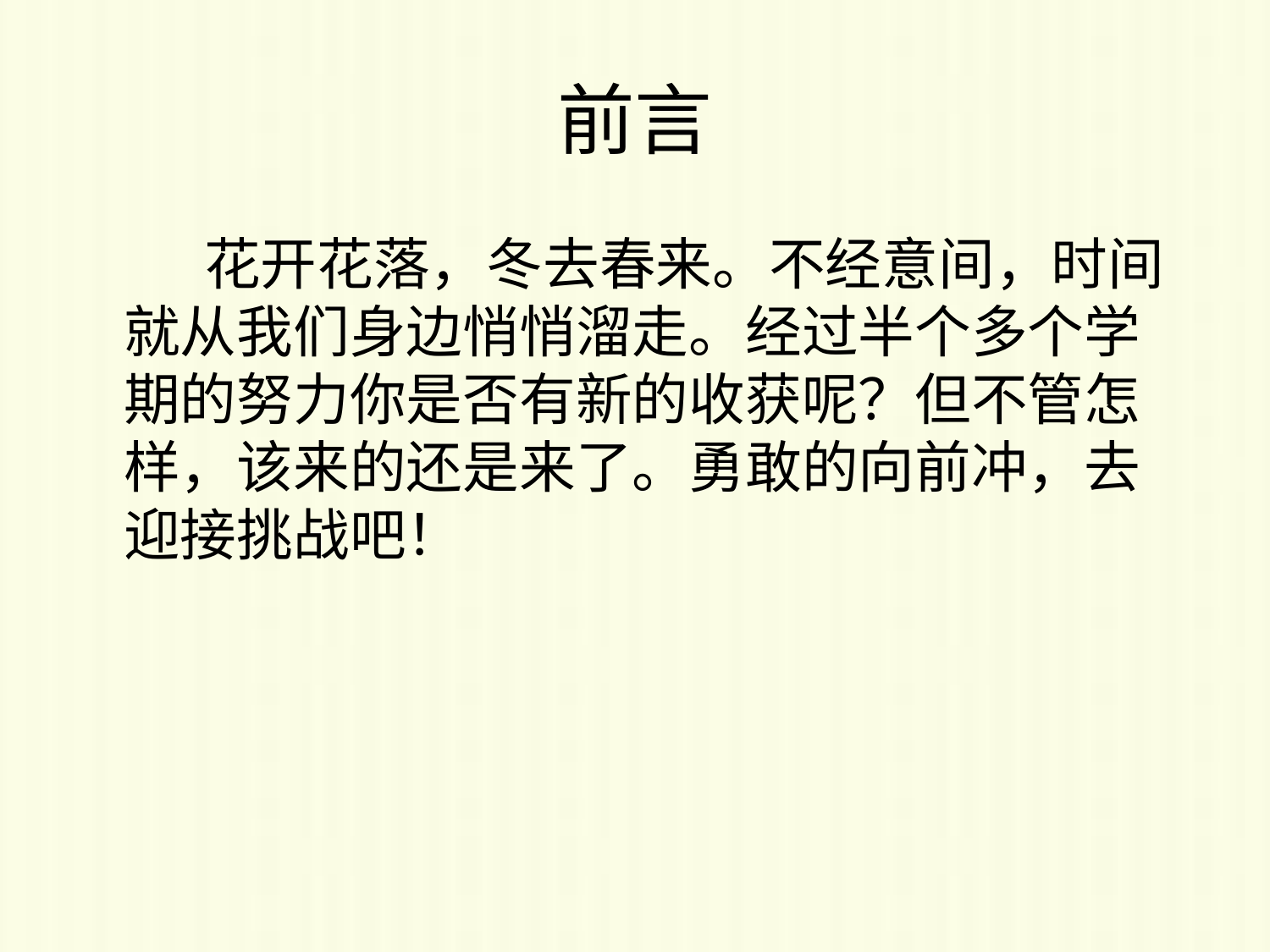

# 前言
         花开花落，冬去春来。不经意间，时间就从我们身边悄悄溜走。经过半个多个学期的努力你是否有新的收获呢？但不管怎样，该来的还是来了。勇敢的向前冲，去迎接挑战吧！